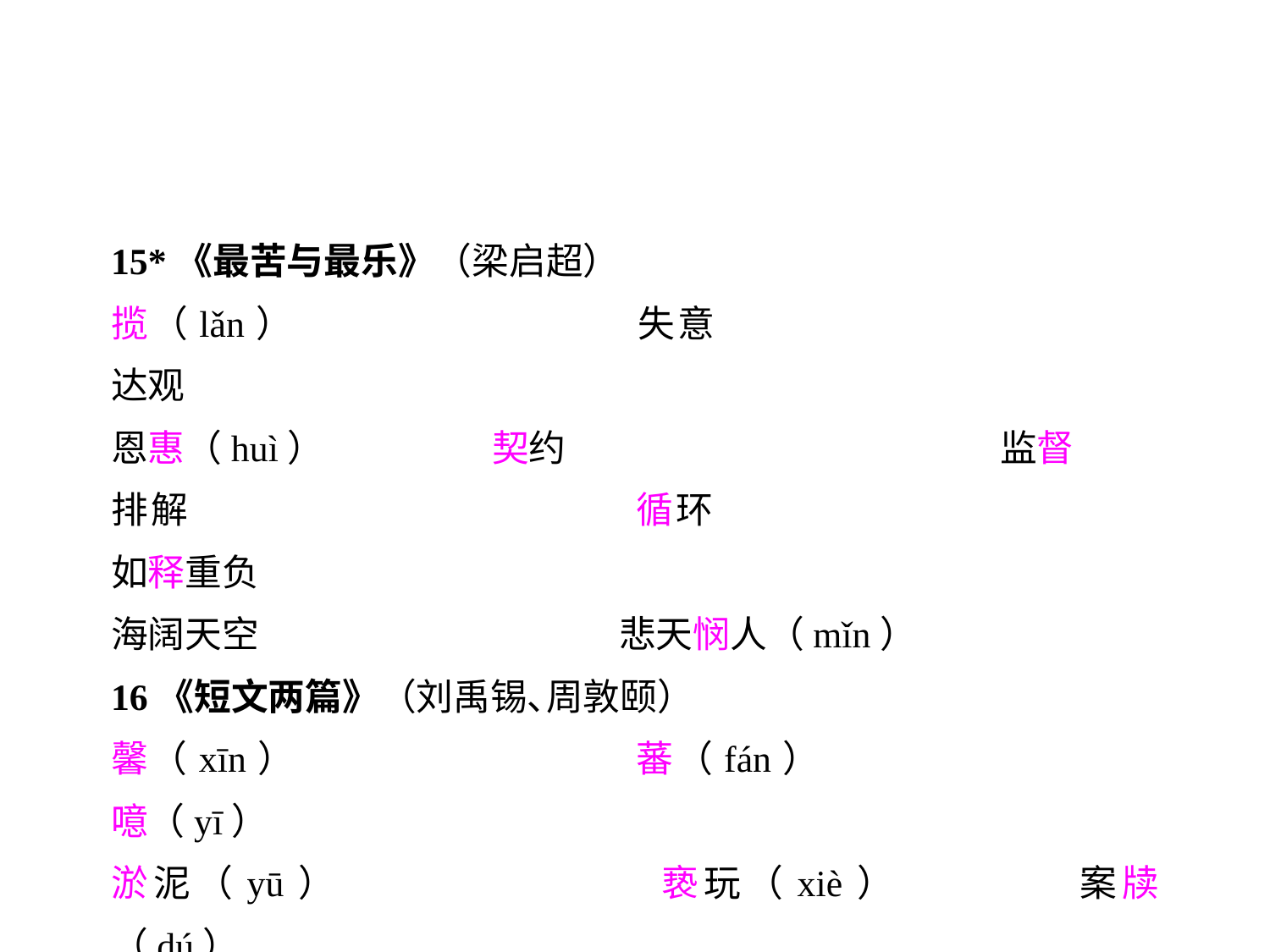

15*《最苦与最乐》（梁启超）
揽（lǎn）			失意				达观
恩惠（huì）		契约				监督
排解				循环				如释重负
海阔天空			悲天悯人（mǐn）
16《短文两篇》（刘禹锡､周敦颐）
馨（xīn）			蕃（fán）			噫（yī）
淤泥（yū）			亵玩（xiè）		案牍（dú）
濯清涟（zhuó lián）	鲜有闻（xiǎn）		不蔓不枝（màn）